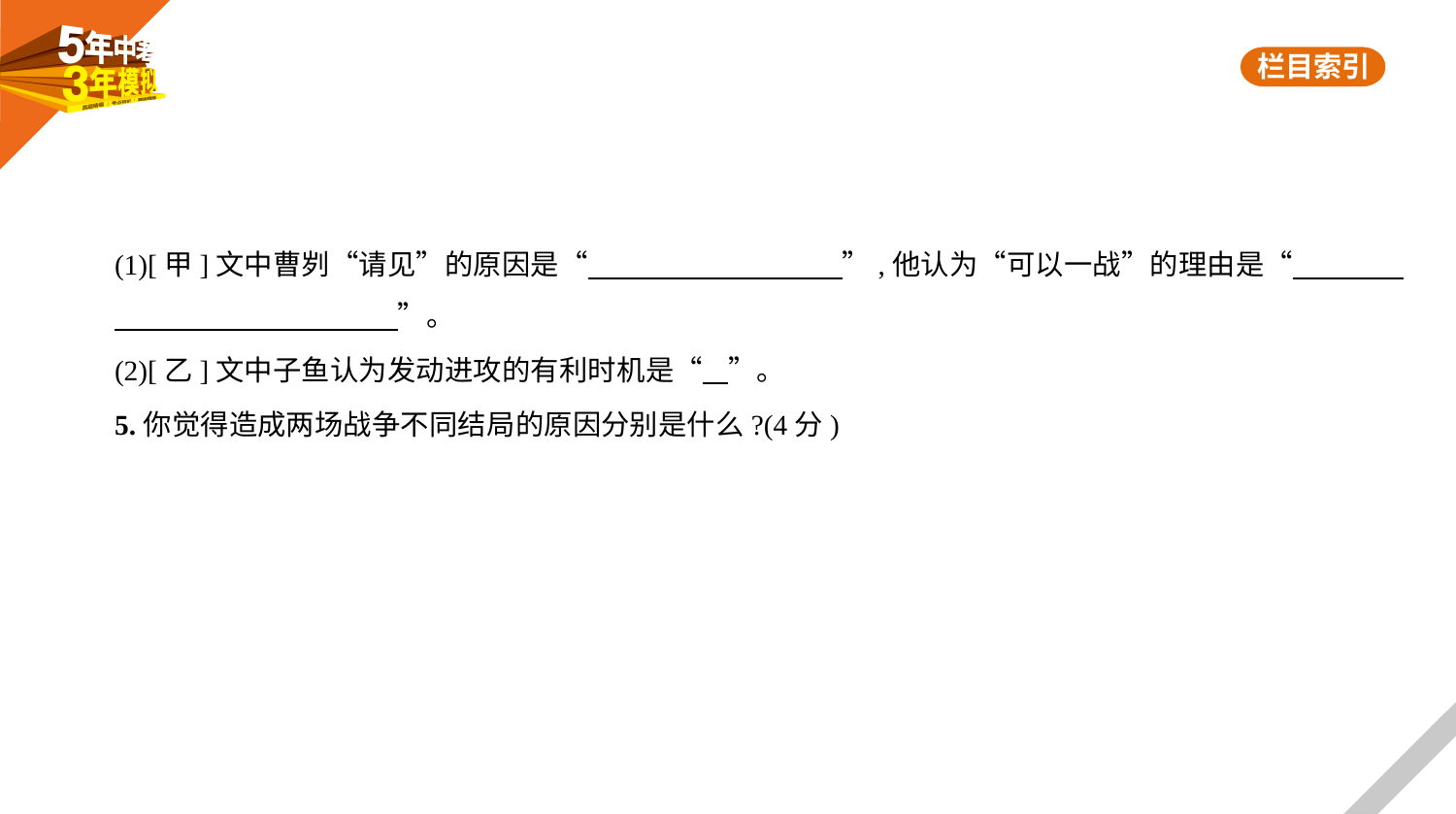

(1)[甲]文中曹刿“请见”的原因是“　　　　　　　　    ”,他认为“可以一战”的理由是“　　　    
　　　　　　　　　    ”。
(2)[乙]文中子鱼认为发动进攻的有利时机是“    ”。
5.你觉得造成两场战争不同结局的原因分别是什么?(4分)